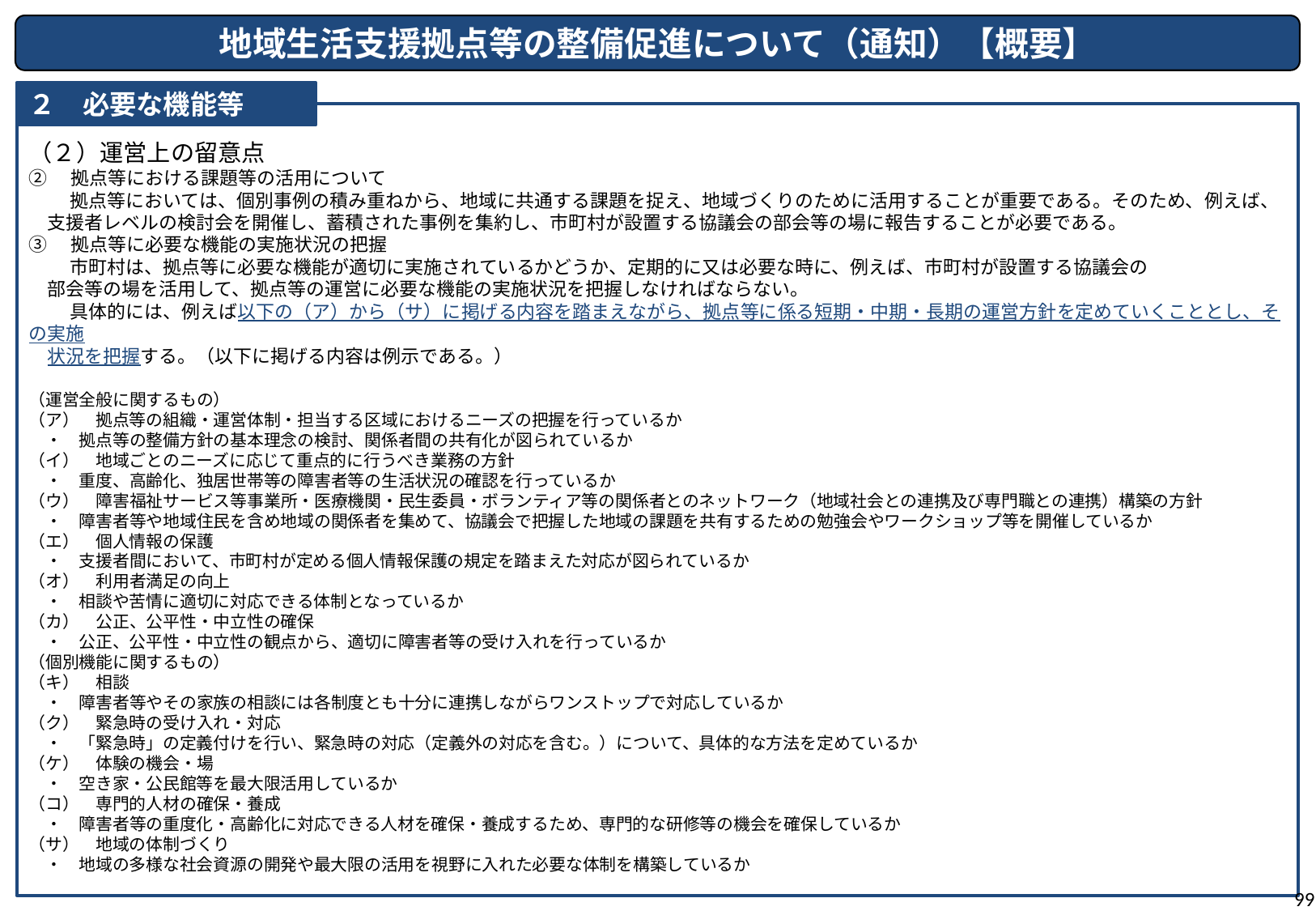

地域生活支援拠点等の整備促進について（通知）【概要】
２　必要な機能等

（２）運営上の留意点
②　拠点等における課題等の活用について
　　 拠点等においては、個別事例の積み重ねから、地域に共通する課題を捉え、地域づくりのために活用することが重要である。そのため、例えば、
　支援者レベルの検討会を開催し、蓄積された事例を集約し、市町村が設置する協議会の部会等の場に報告することが必要である。
③　拠点等に必要な機能の実施状況の把握
　　 市町村は、拠点等に必要な機能が適切に実施されているかどうか、定期的に又は必要な時に、例えば、市町村が設置する協議会の
　部会等の場を活用して、拠点等の運営に必要な機能の実施状況を把握しなければならない。
　　 具体的には、例えば以下の（ア）から（サ）に掲げる内容を踏まえながら、拠点等に係る短期・中期・長期の運営方針を定めていくこととし、その実施
　状況を把握する。（以下に掲げる内容は例示である。）

（運営全般に関するもの）
（ア）　拠点等の組織・運営体制・担当する区域におけるニーズの把握を行っているか
　・　拠点等の整備方針の基本理念の検討、関係者間の共有化が図られているか
（イ）　地域ごとのニーズに応じて重点的に行うべき業務の方針
　・　重度、高齢化、独居世帯等の障害者等の生活状況の確認を行っているか
（ウ）　障害福祉サービス等事業所・医療機関・民生委員・ボランティア等の関係者とのネットワーク（地域社会との連携及び専門職との連携）構築の方針
　・　障害者等や地域住民を含め地域の関係者を集めて、協議会で把握した地域の課題を共有するための勉強会やワークショップ等を開催しているか
（エ）　個人情報の保護
　・　支援者間において、市町村が定める個人情報保護の規定を踏まえた対応が図られているか
（オ）　利用者満足の向上
　・　相談や苦情に適切に対応できる体制となっているか
（カ）　公正、公平性・中立性の確保
　・　公正、公平性・中立性の観点から、適切に障害者等の受け入れを行っているか
（個別機能に関するもの）
（キ）　相談
　・　障害者等やその家族の相談には各制度とも十分に連携しながらワンストップで対応しているか
（ク）　緊急時の受け入れ・対応
　・　「緊急時」の定義付けを行い、緊急時の対応（定義外の対応を含む。）について、具体的な方法を定めているか
（ケ）　体験の機会・場
　・　空き家・公民館等を最大限活用しているか
（コ）　専門的人材の確保・養成
　・　障害者等の重度化・高齢化に対応できる人材を確保・養成するため、専門的な研修等の機会を確保しているか
（サ）　地域の体制づくり
　・　地域の多様な社会資源の開発や最大限の活用を視野に入れた必要な体制を構築しているか
99